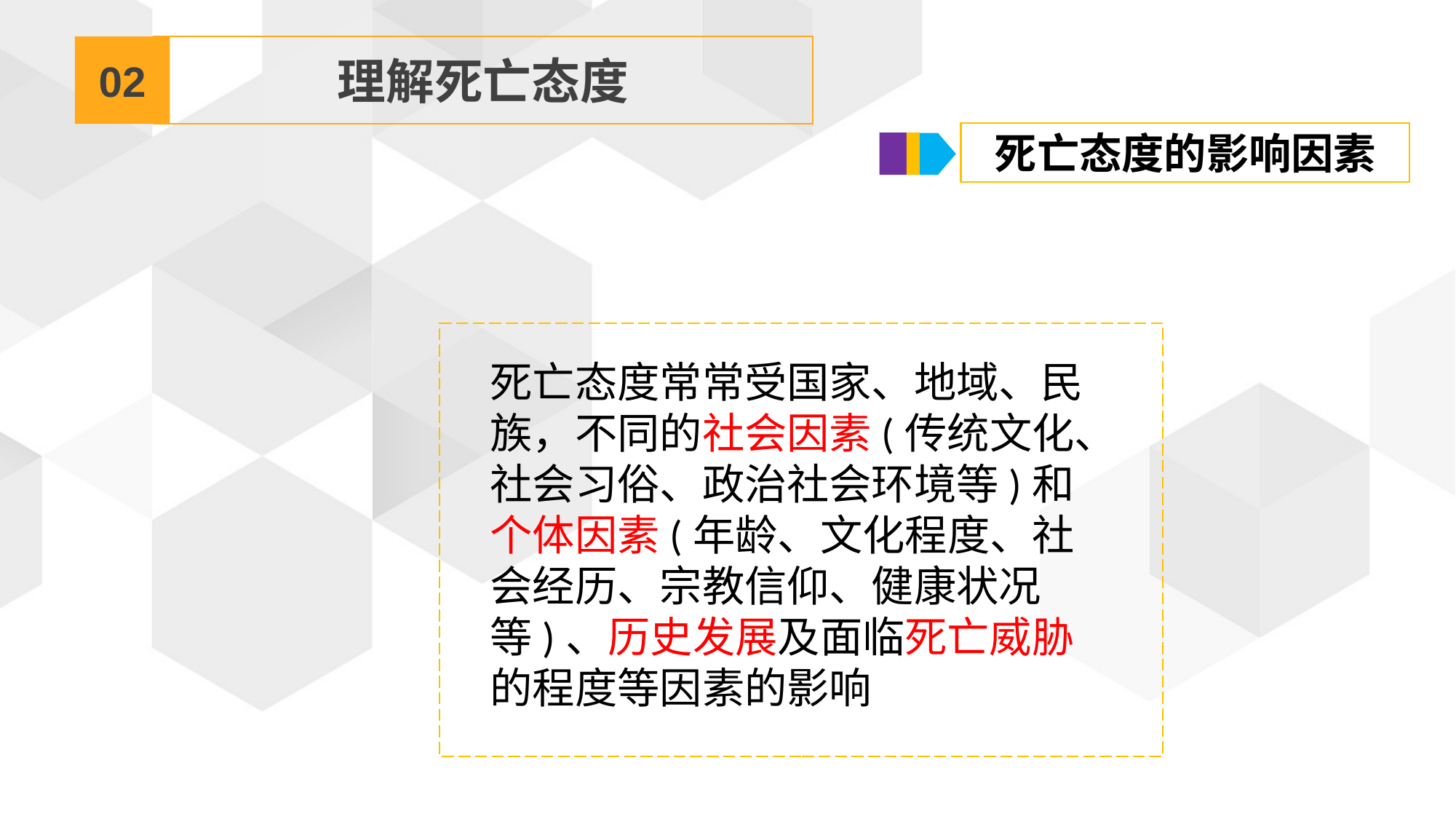

02
理解死亡态度
死亡态度的影响因素

死亡态度常常受国家、地域、民族，不同的社会因素(传统文化、社会习俗、政治社会环境等)和个体因素(年龄、文化程度、社会经历、宗教信仰、健康状况等)、历史发展及面临死亡威胁的程度等因素的影响